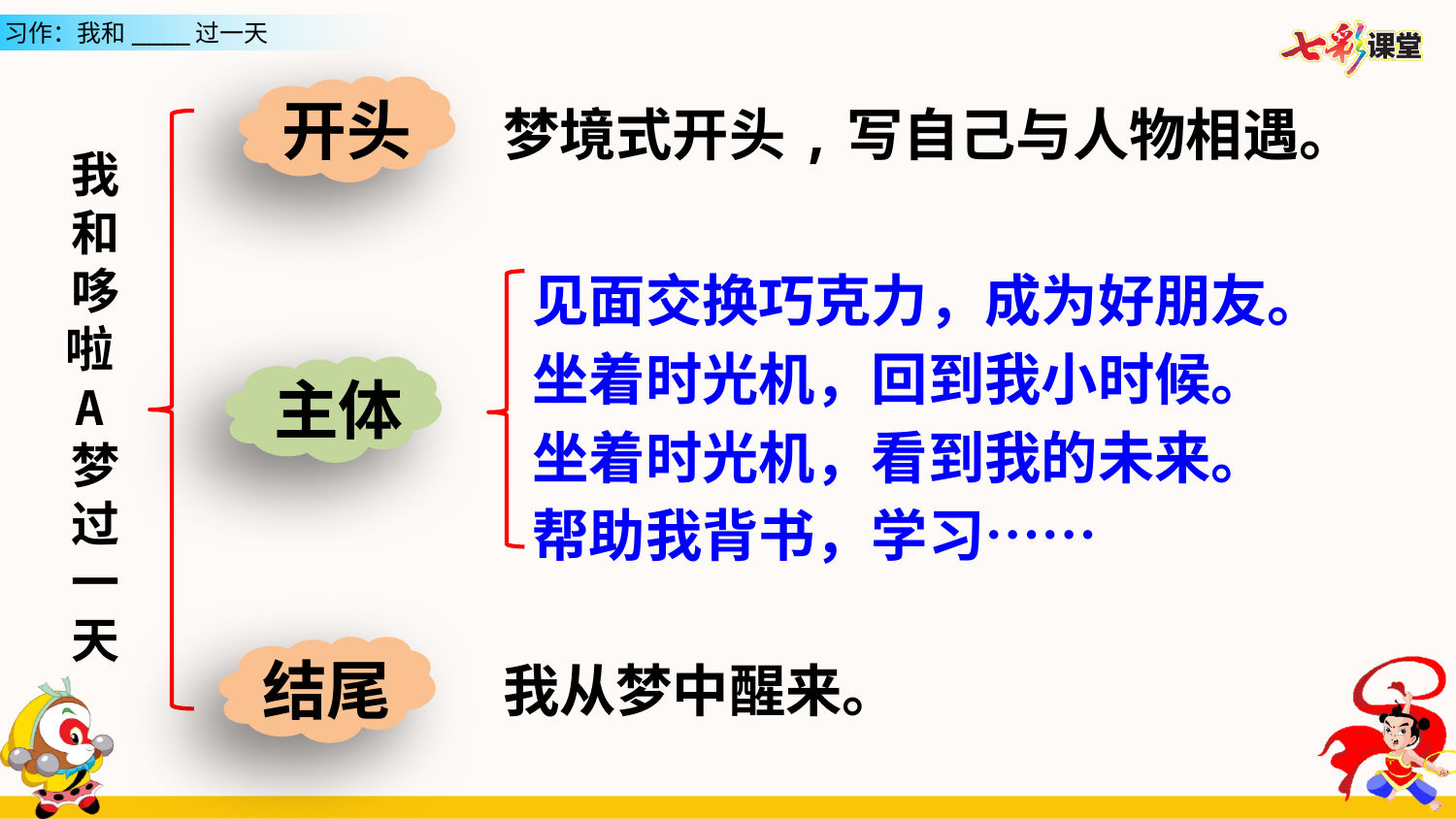

开头
梦境式开头,写自己与人物相遇。

我和哆啦A梦过一天
见面交换巧克力，成为好朋友。

坐着时光机，回到我小时候。

主体
坐着时光机，看到我的未来。
帮助我背书，学习……

结尾
我从梦中醒来。